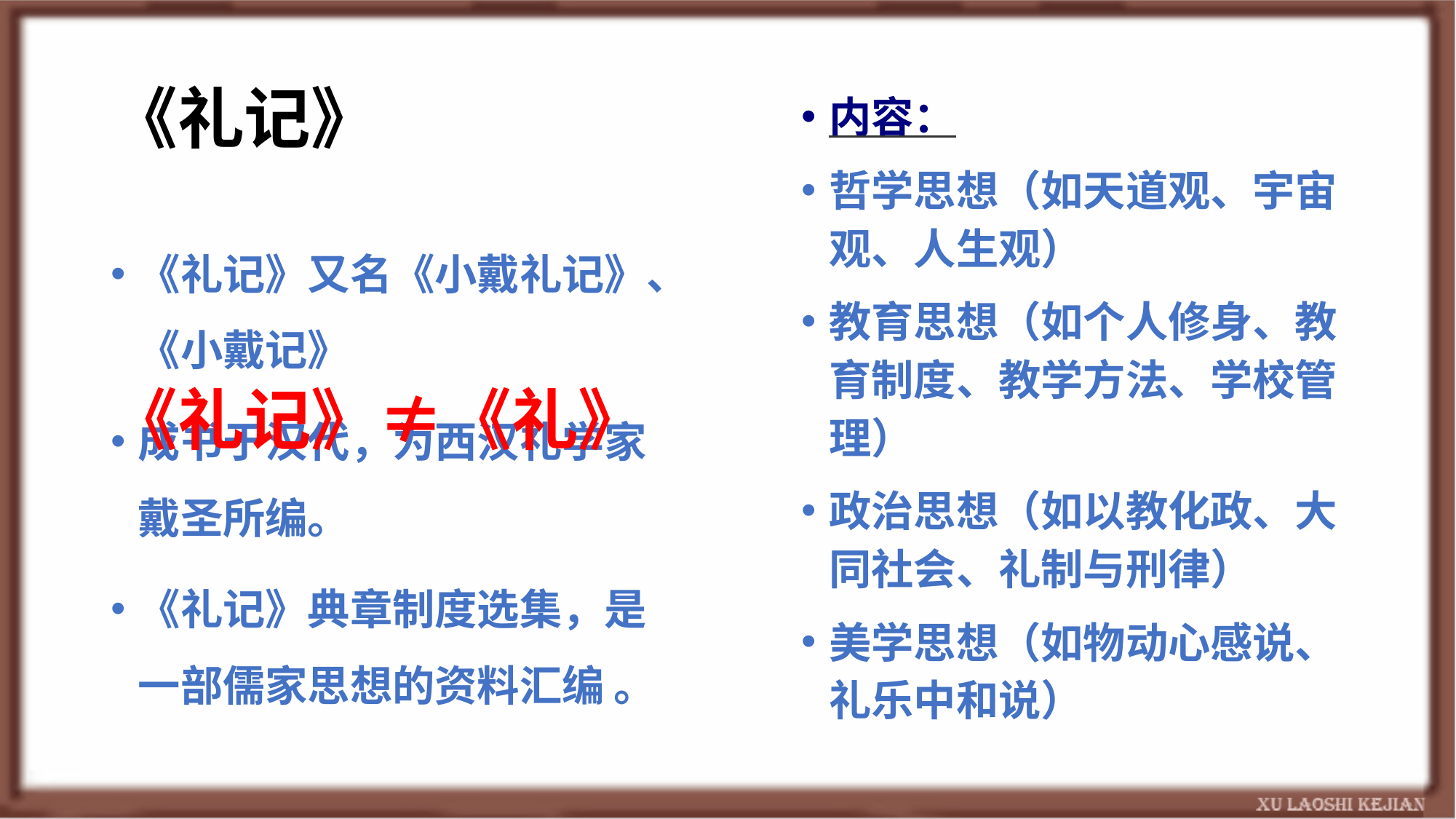

# 《礼记》
内容：
哲学思想（如天道观、宇宙观、人生观）
教育思想（如个人修身、教育制度、教学方法、学校管理）
政治思想（如以教化政、大同社会、礼制与刑律）
美学思想（如物动心感说、礼乐中和说）
《礼记》又名《小戴礼记》、《小戴记》
成书于汉代，为西汉礼学家戴圣所编。
《礼记》典章制度选集，是一部儒家思想的资料汇编 。
《礼记》≠《礼》